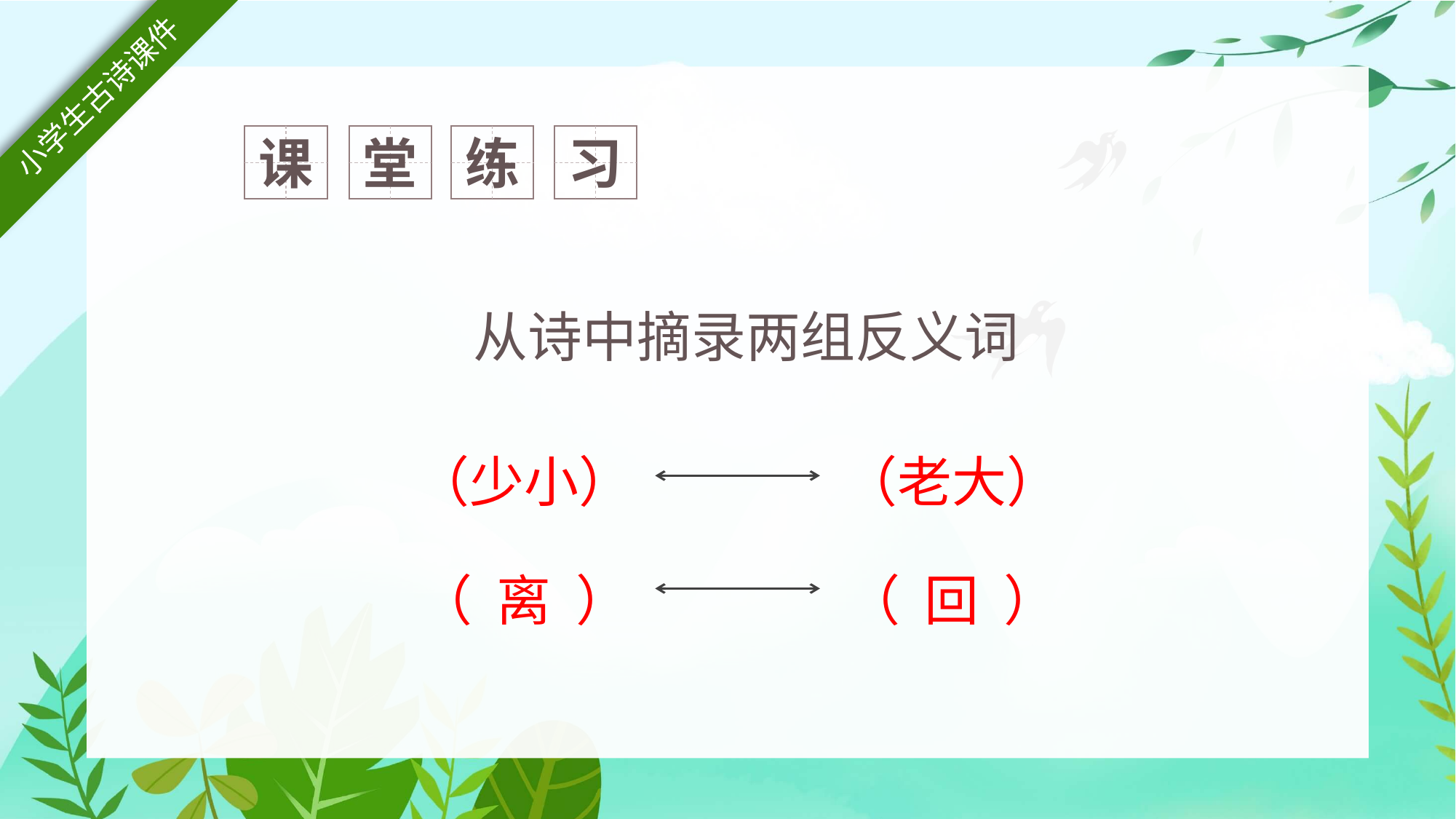

课

堂

练

习

从诗中摘录两组反义词
（少小）
（老大）
（  离  ）
（  回  ）